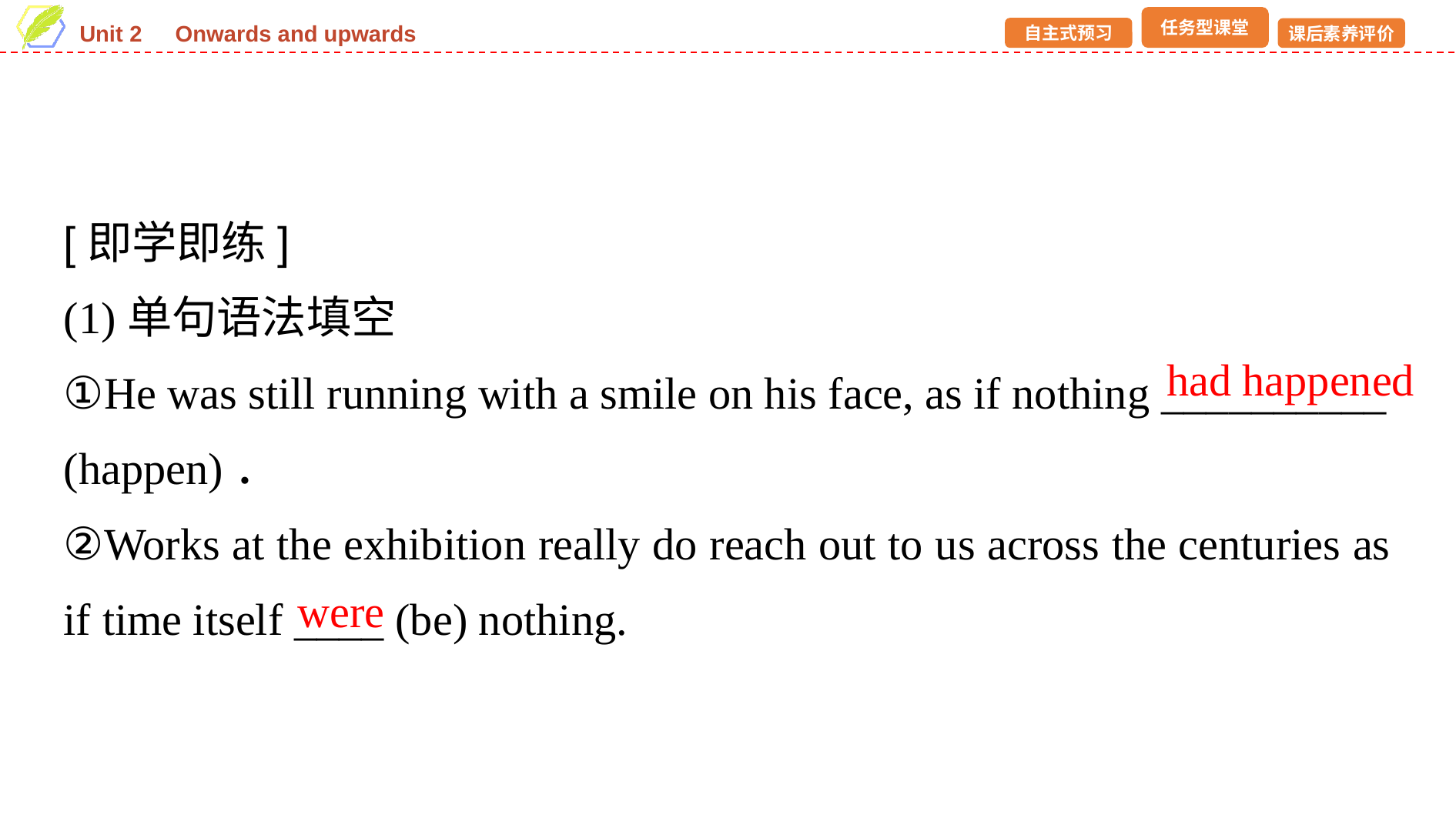

[即学即练]
(1)单句语法填空
①He was still running with a smile on his face, as if nothing __________
(happen)．
②Works at the exhibition really do reach out to us across the centuries as if time itself ____ (be) nothing.
had happened
were